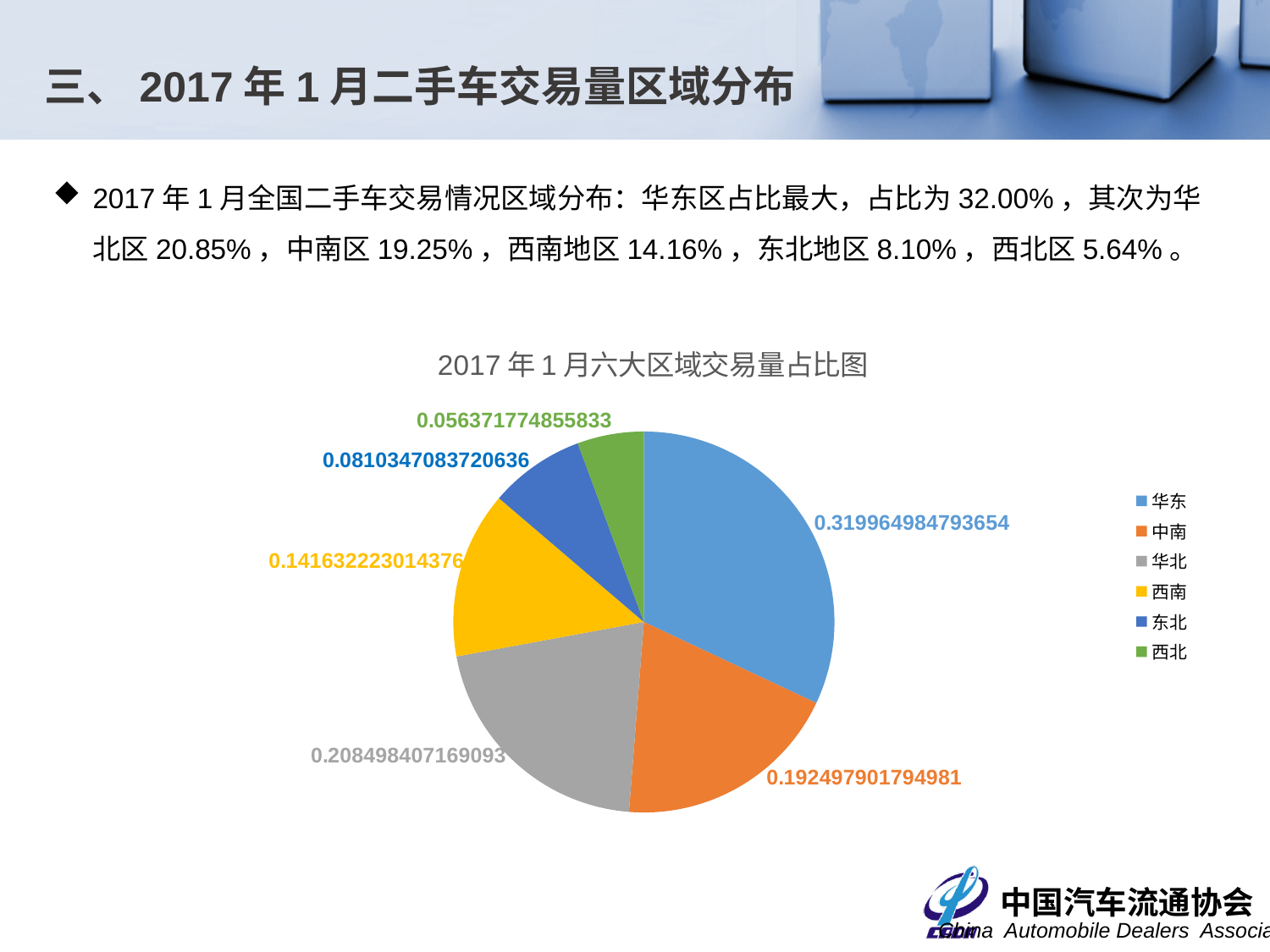

三、2017年1月二手车交易量区域分布
2017年1月全国二手车交易情况区域分布：华东区占比最大，占比为32.00%，其次为华北区20.85%，中南区19.25%，西南地区14.16%，东北地区8.10%，西北区5.64%。

### Chart: 2017年1月六大区域交易量占比图

| Category | 交易占比 |
|---|---|
| 华东 | 0.319964984793654 |
| 中南 | 0.192497901794981 |
| 华北 | 0.208498407169093 |
| 西南 | 0.141632223014376 |
| 东北 | 0.0810347083720636 |
| 西北 | 0.056371774855833 |